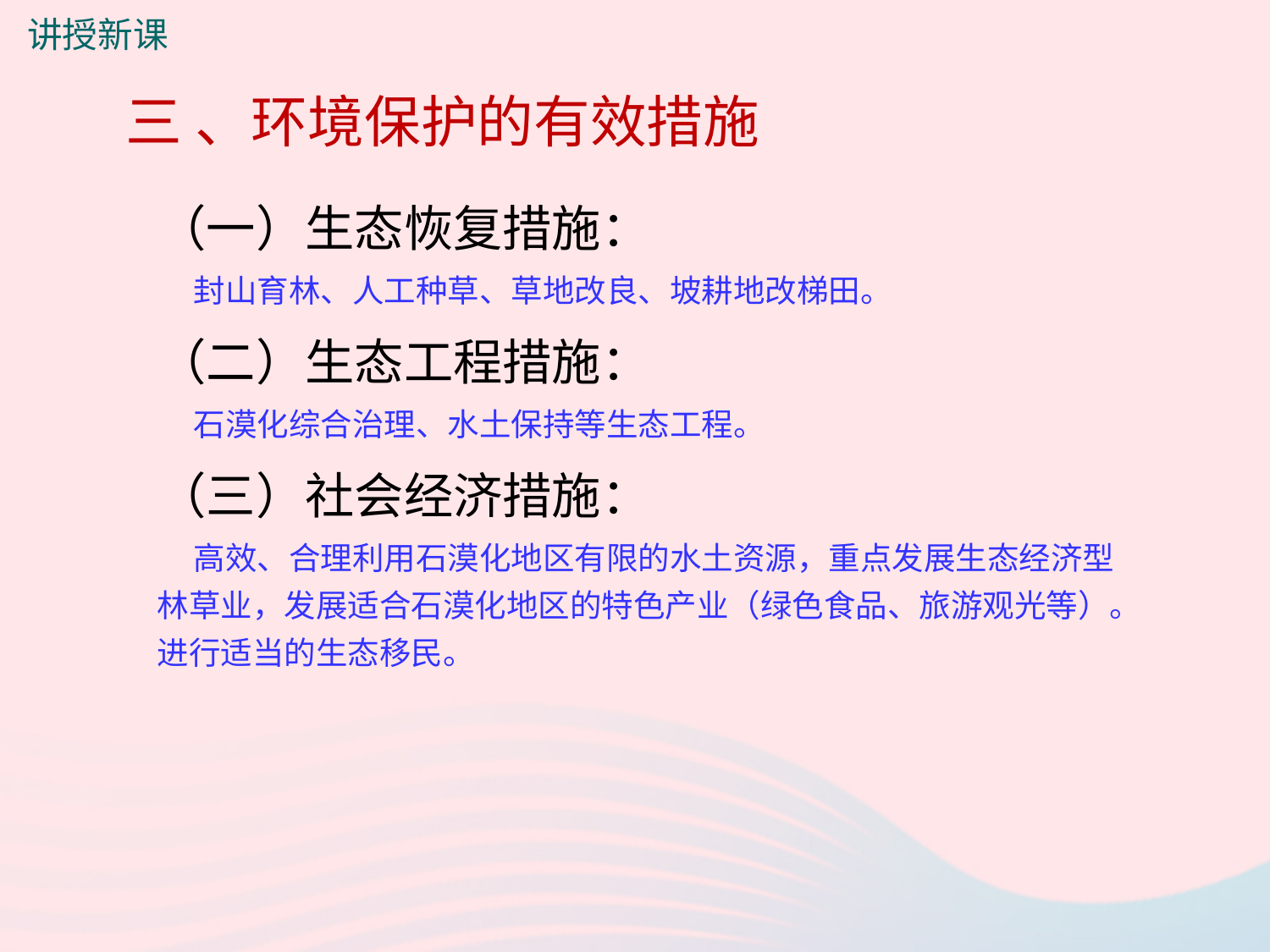

讲授新课
三 、环境保护的有效措施
（一）生态恢复措施：
    封山育林、人工种草、草地改良、坡耕地改梯田。
（二）生态工程措施：
    石漠化综合治理、水土保持等生态工程。
（三）社会经济措施：
    高效、合理利用石漠化地区有限的水土资源，重点发展生态经济型林草业，发展适合石漠化地区的特色产业（绿色食品、旅游观光等）。 进行适当的生态移民。